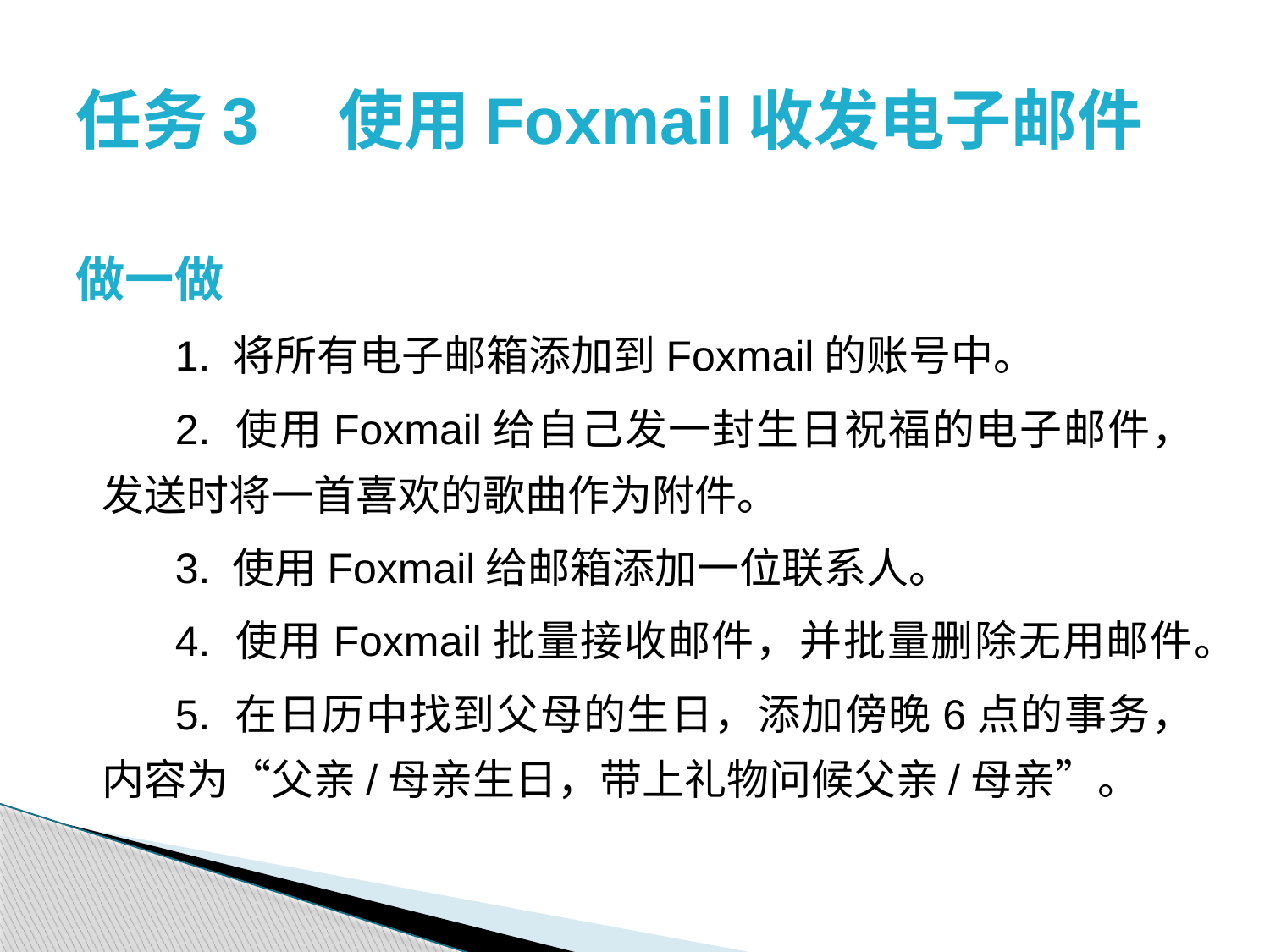

# 任务3　使用Foxmail收发电子邮件
做一做
1. 将所有电子邮箱添加到Foxmail的账号中。
2. 使用Foxmail给自己发一封生日祝福的电子邮件，发送时将一首喜欢的歌曲作为附件。
3. 使用Foxmail给邮箱添加一位联系人。
4. 使用Foxmail批量接收邮件，并批量删除无用邮件。
5. 在日历中找到父母的生日，添加傍晚6点的事务，内容为“父亲/母亲生日，带上礼物问候父亲/母亲”。